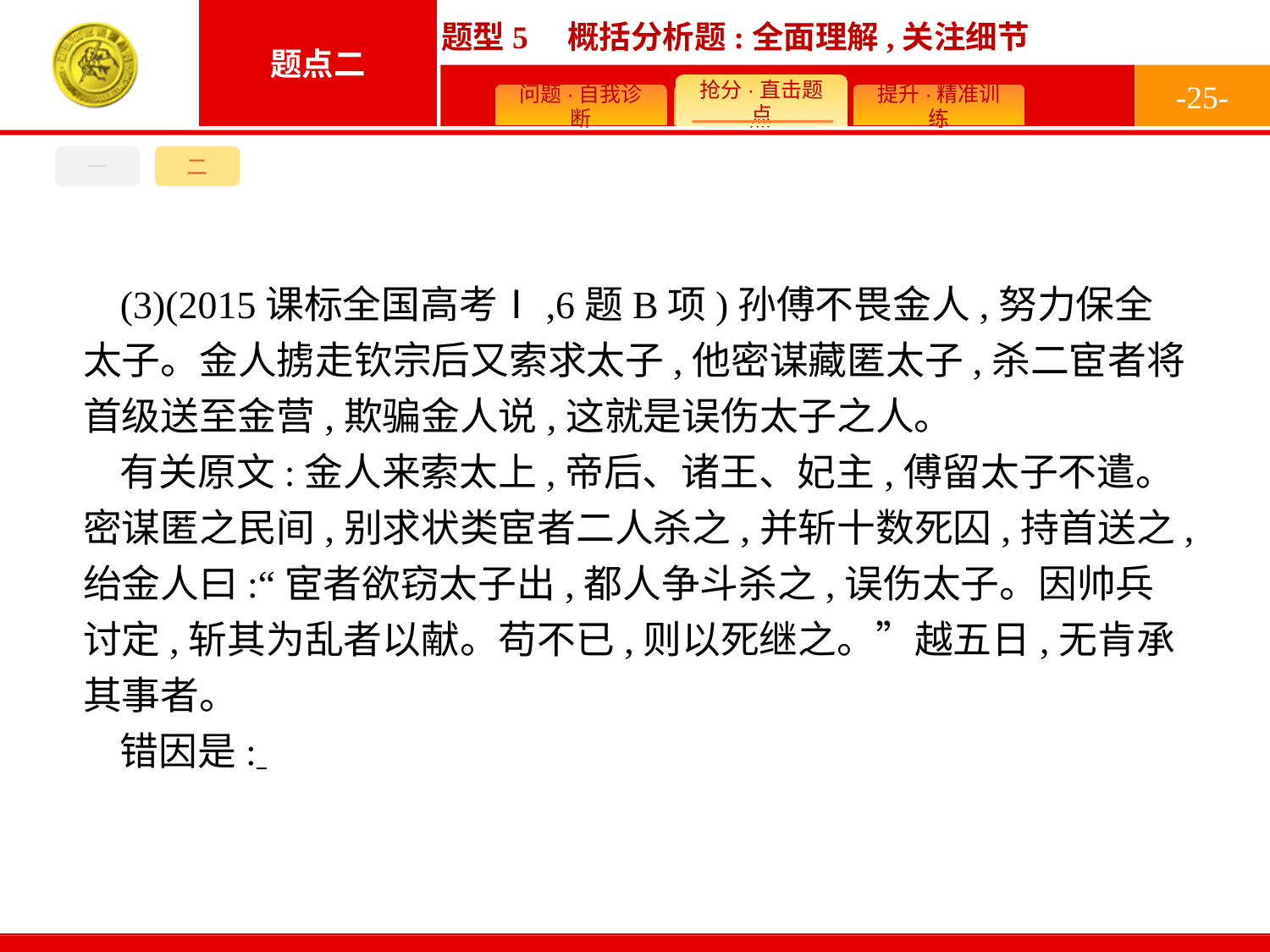

-25-
一
二
(3)(2015课标全国高考Ⅰ,6题B项)孙傅不畏金人,努力保全太子。金人掳走钦宗后又索求太子,他密谋藏匿太子,杀二宦者将首级送至金营,欺骗金人说,这就是误伤太子之人。
有关原文:金人来索太上,帝后、诸王、妃主,傅留太子不遣。密谋匿之民间,别求状类宦者二人杀之,并斩十数死囚,持首送之,绐金人曰:“宦者欲窃太子出,都人争斗杀之,误伤太子。因帅兵讨定,斩其为乱者以献。苟不已,则以死继之。”越五日,无肯承其事者。
错因是: